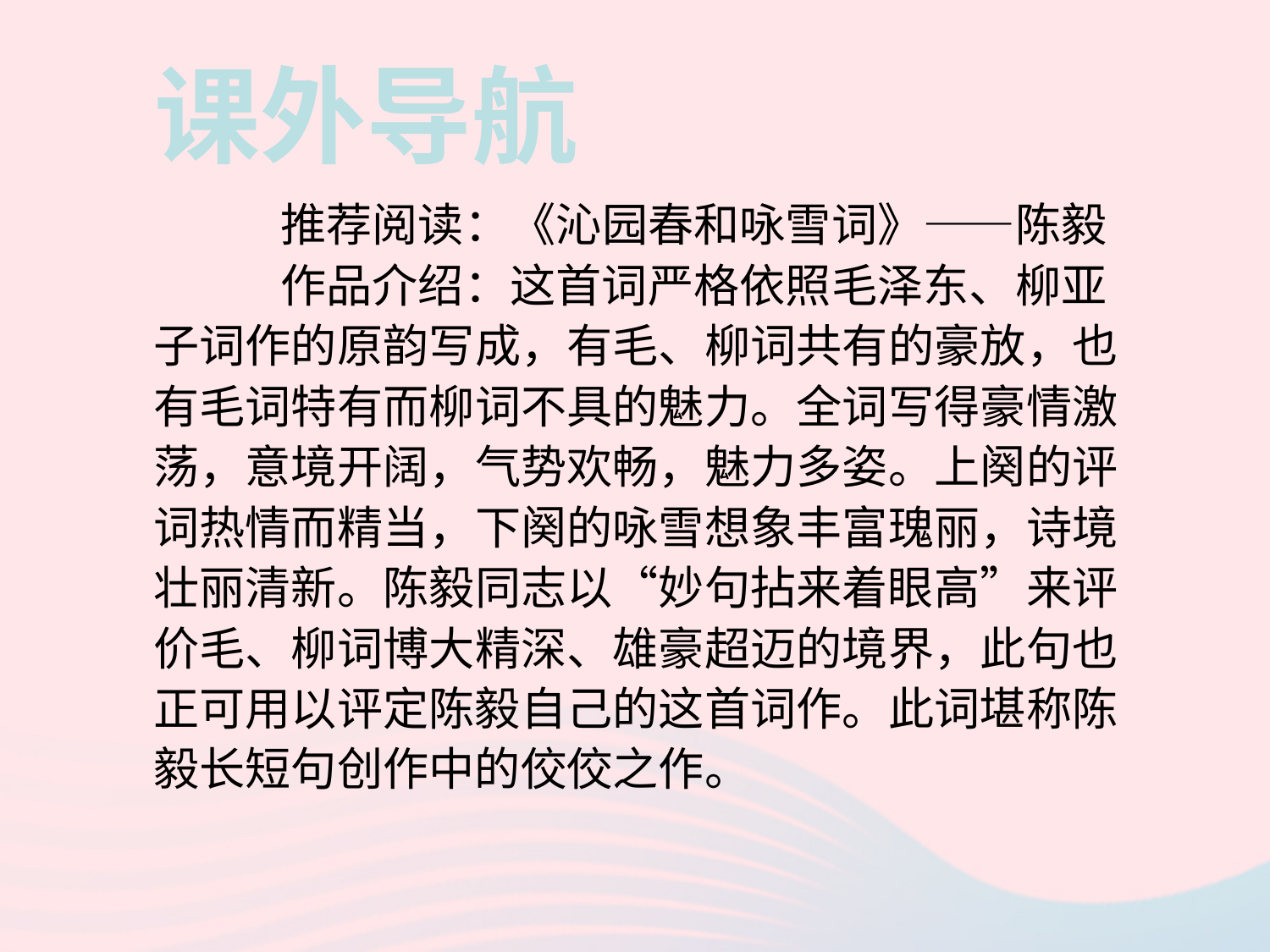

课外导航
	推荐阅读：《沁园春和咏雪词》——陈毅
	作品介绍：这首词严格依照毛泽东、柳亚子词作的原韵写成，有毛、柳词共有的豪放，也有毛词特有而柳词不具的魅力。全词写得豪情激荡，意境开阔，气势欢畅，魅力多姿。上阕的评词热情而精当，下阕的咏雪想象丰富瑰丽，诗境壮丽清新。陈毅同志以“妙句拈来着眼高”来评价毛、柳词博大精深、雄豪超迈的境界，此句也正可用以评定陈毅自己的这首词作。此词堪称陈毅长短句创作中的佼佼之作。